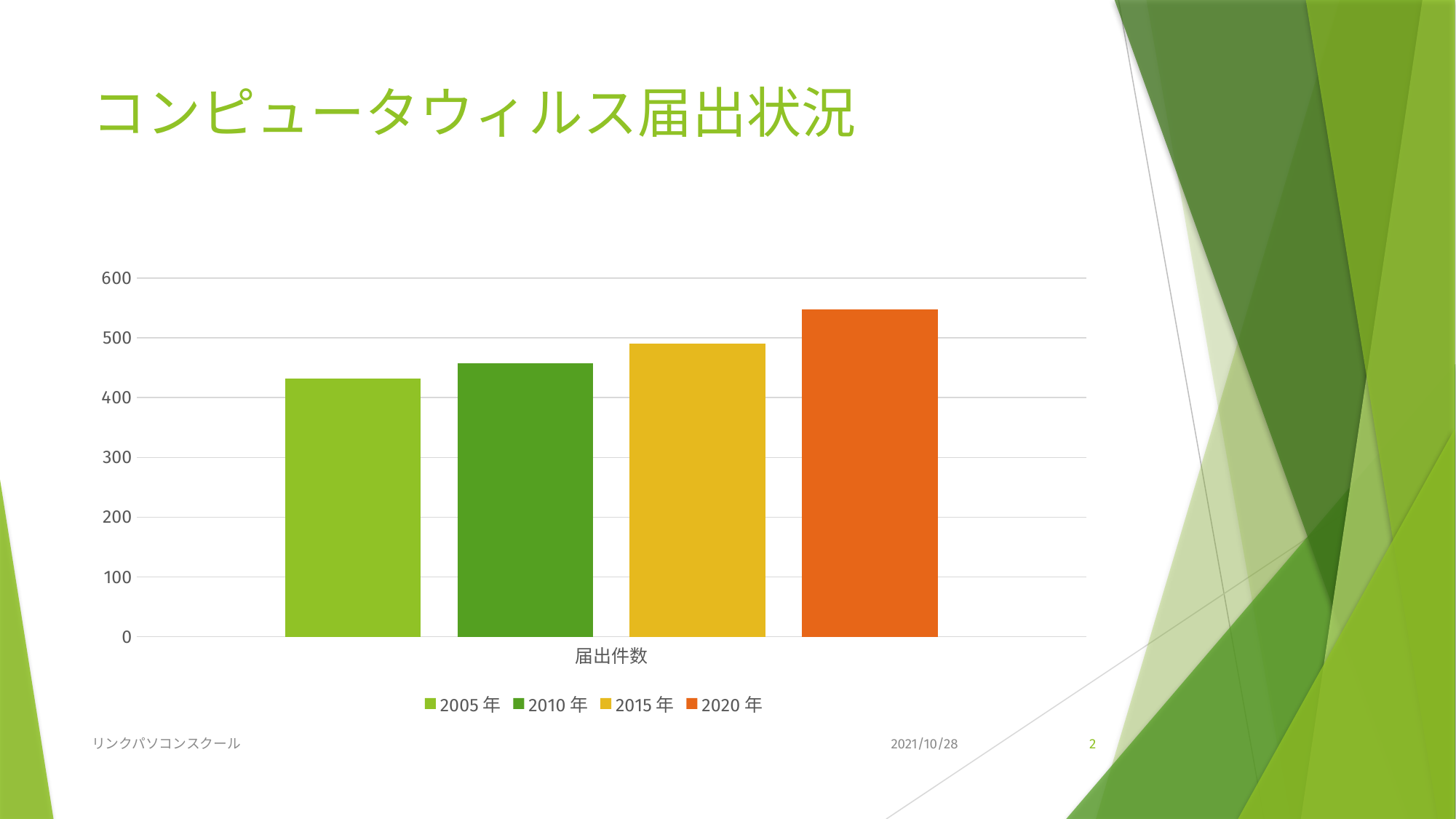

# コンピュータウィルス届出状況

### Chart

| Category | 2005年 | 2010年 | 2015年 | 2020年 |
|---|---|---|---|---|
| 届出件数 | 432.0 | 458.0 | 490.0 | 547.0 |
リンクパソコンスクール
2021/10/28
2